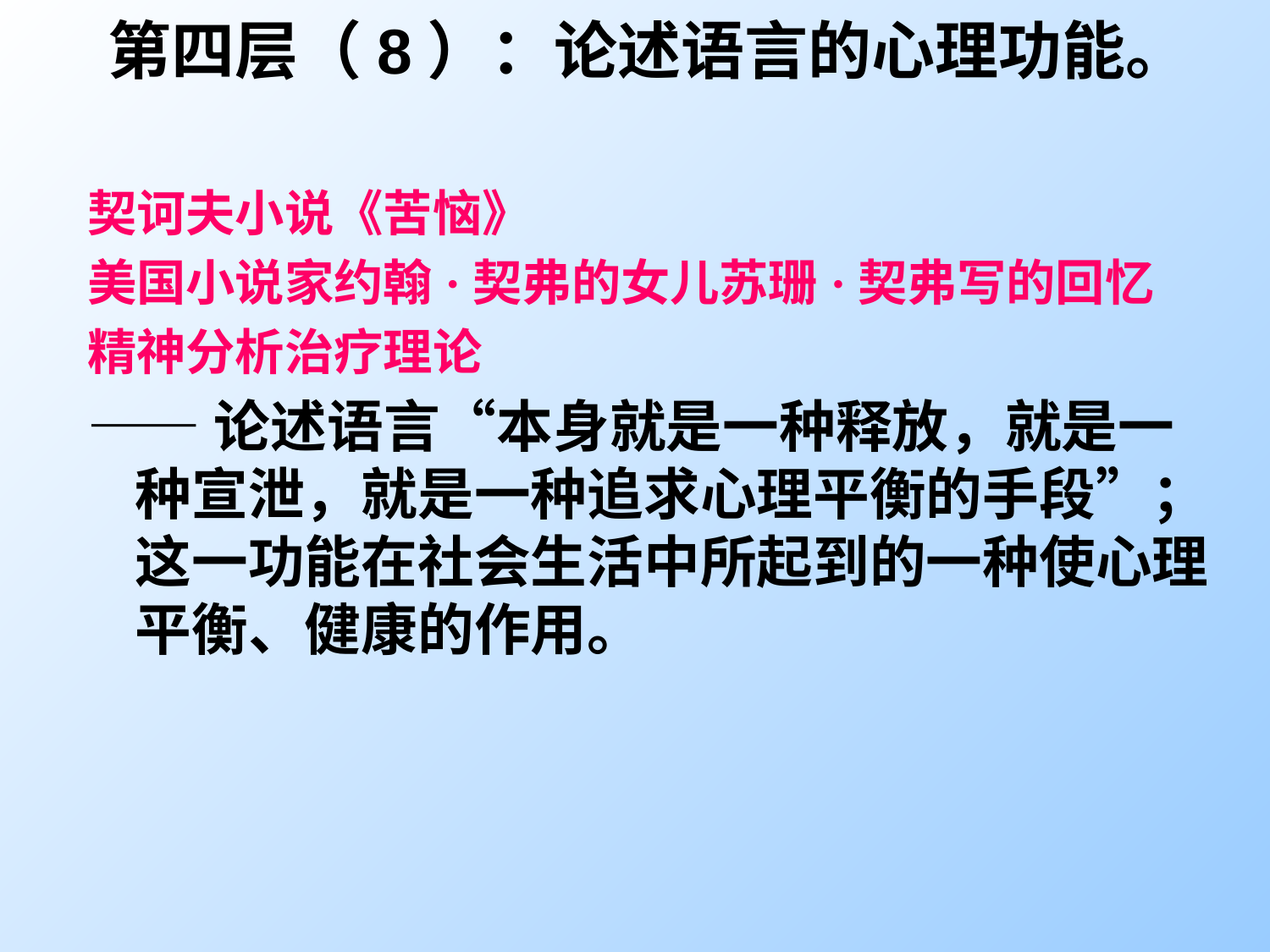

# 第四层（8）：论述语言的心理功能。
契诃夫小说《苦恼》
美国小说家约翰·契弗的女儿苏珊·契弗写的回忆
精神分析治疗理论
——论述语言“本身就是一种释放，就是一种宣泄，就是一种追求心理平衡的手段”；这一功能在社会生活中所起到的一种使心理平衡、健康的作用。